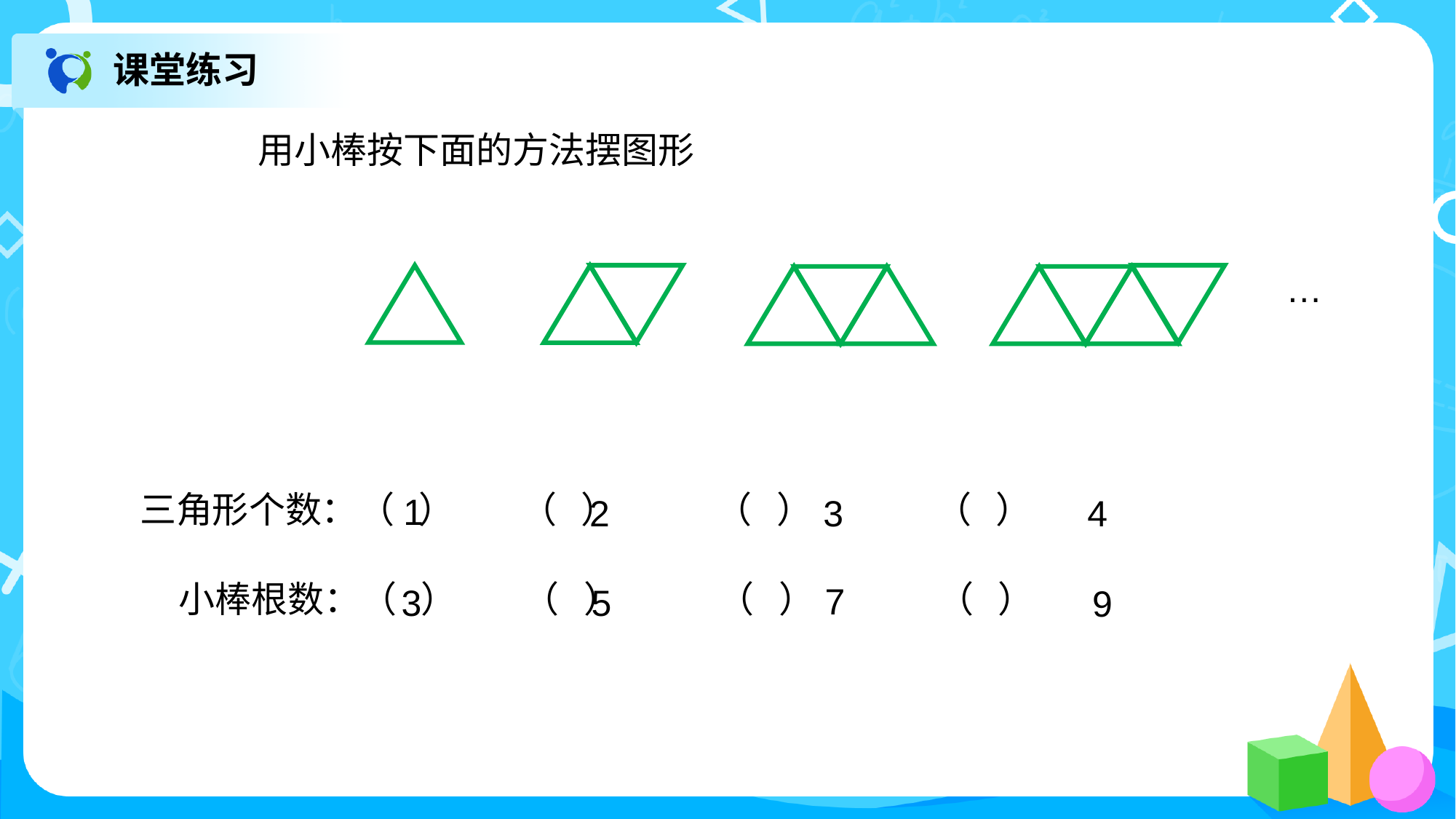

课堂练习
用小棒按下面的方法摆图形
…

三角形个数：（   ）        （   ）            （   ）               （   ）
1
2
3
4
小棒根数：（   ）        （   ）            （   ）               （   ）
7
3
5
9